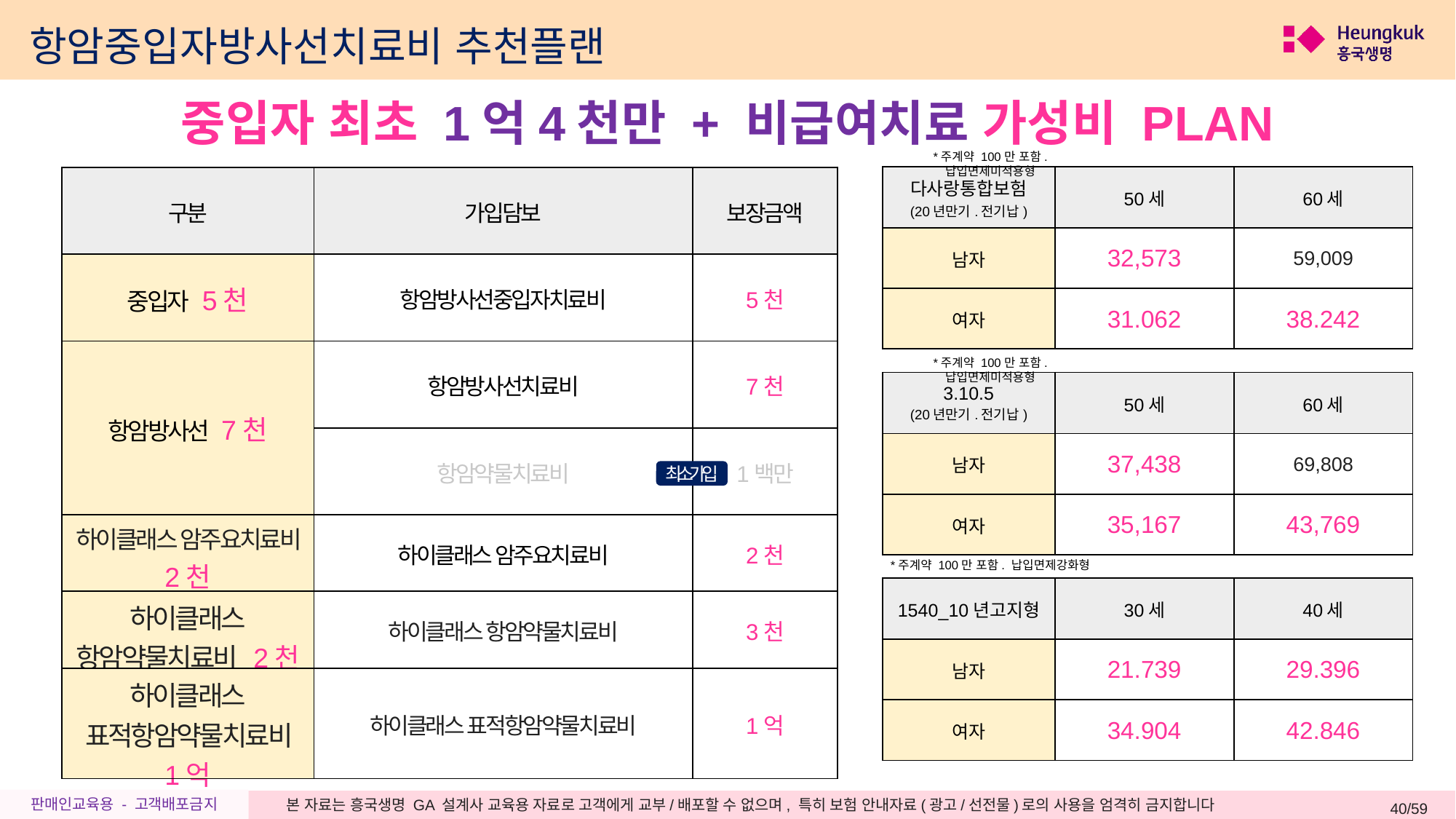

항암중입자방사선치료비 추천플랜
중입자 최초 1억4천만 + 비급여치료 가성비 PLAN
*주계약 100만 포함. 납입면제미적용형
| 다사랑통합보험 (20년만기.전기납) | 50세 | 60세 |
| --- | --- | --- |
| 남자 | 32,573 | 59,009 |
| 여자 | 31.062 | 38.242 |
| 구분 | 가입담보 | 보장금액 |
| --- | --- | --- |
| 중입자 5천 | 항암방사선중입자치료비 | 5천 |
| 항암방사선 7천 | 항암방사선치료비 | 7천 |
|  | 항암약물치료비 | 1백만 |
| 하이클래스 암주요치료비 2천 | 하이클래스 암주요치료비 | 2천 |
| 하이클래스 항암약물치료비 2천 | 하이클래스 항암약물치료비 | 3천 |
| 하이클래스 표적항암약물치료비 1억 | 하이클래스 표적항암약물치료비 | 1억 |
*주계약 100만 포함. 납입면제미적용형
| 3.10.5 (20년만기.전기납) | 50세 | 60세 |
| --- | --- | --- |
| 남자 | 37,438 | 69,808 |
| 여자 | 35,167 | 43,769 |
최소가입
*주계약 100만 포함. 납입면제강화형
| 1540\_10년고지형 | 30세 | 40세 |
| --- | --- | --- |
| 남자 | 21.739 | 29.396 |
| 여자 | 34.904 | 42.846 |
40/59